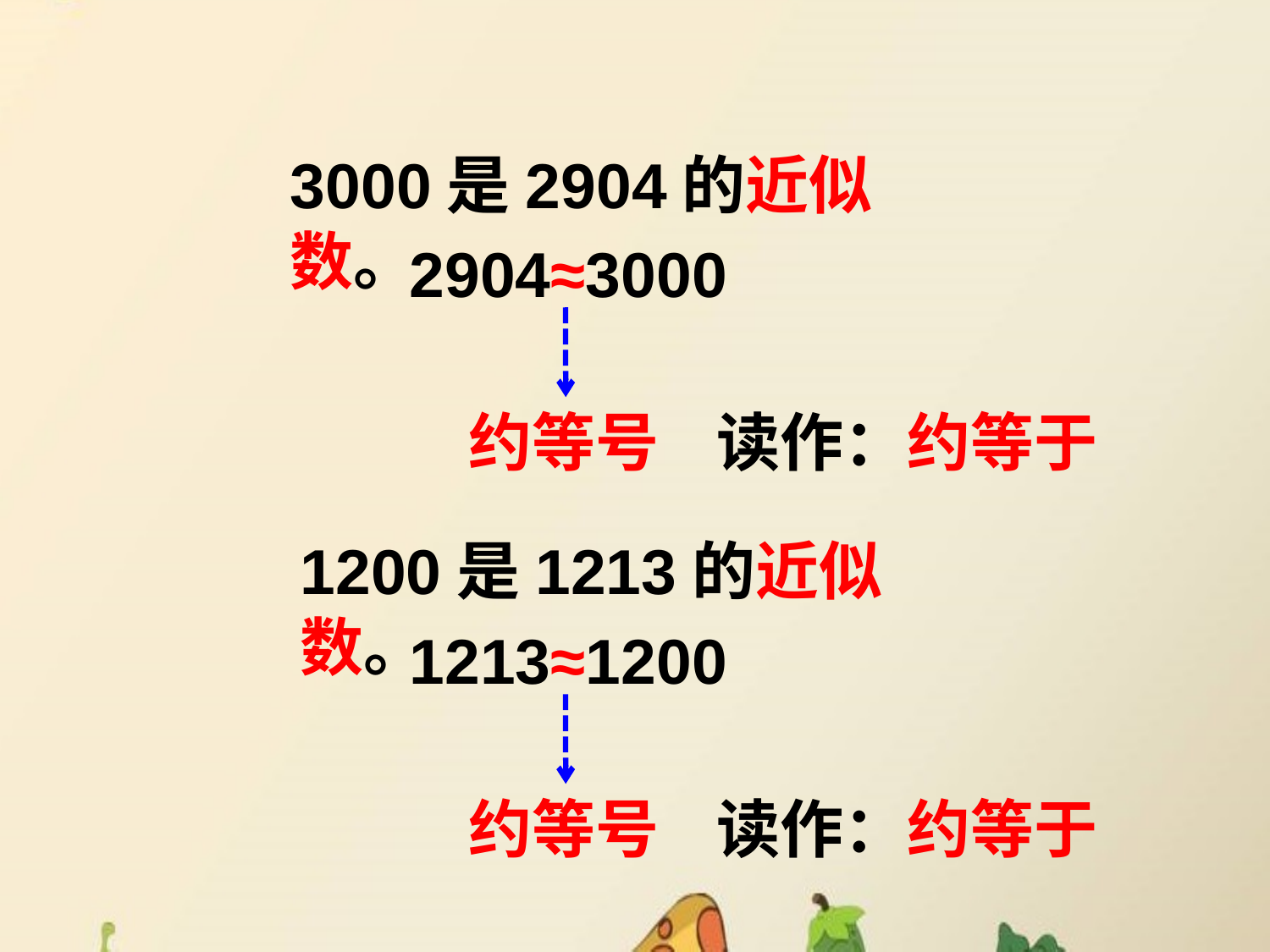

3000是2904的近似数。
2904≈3000
约等号    读作：约等于
1200是1213的近似数。
1213≈1200
约等号    读作：约等于